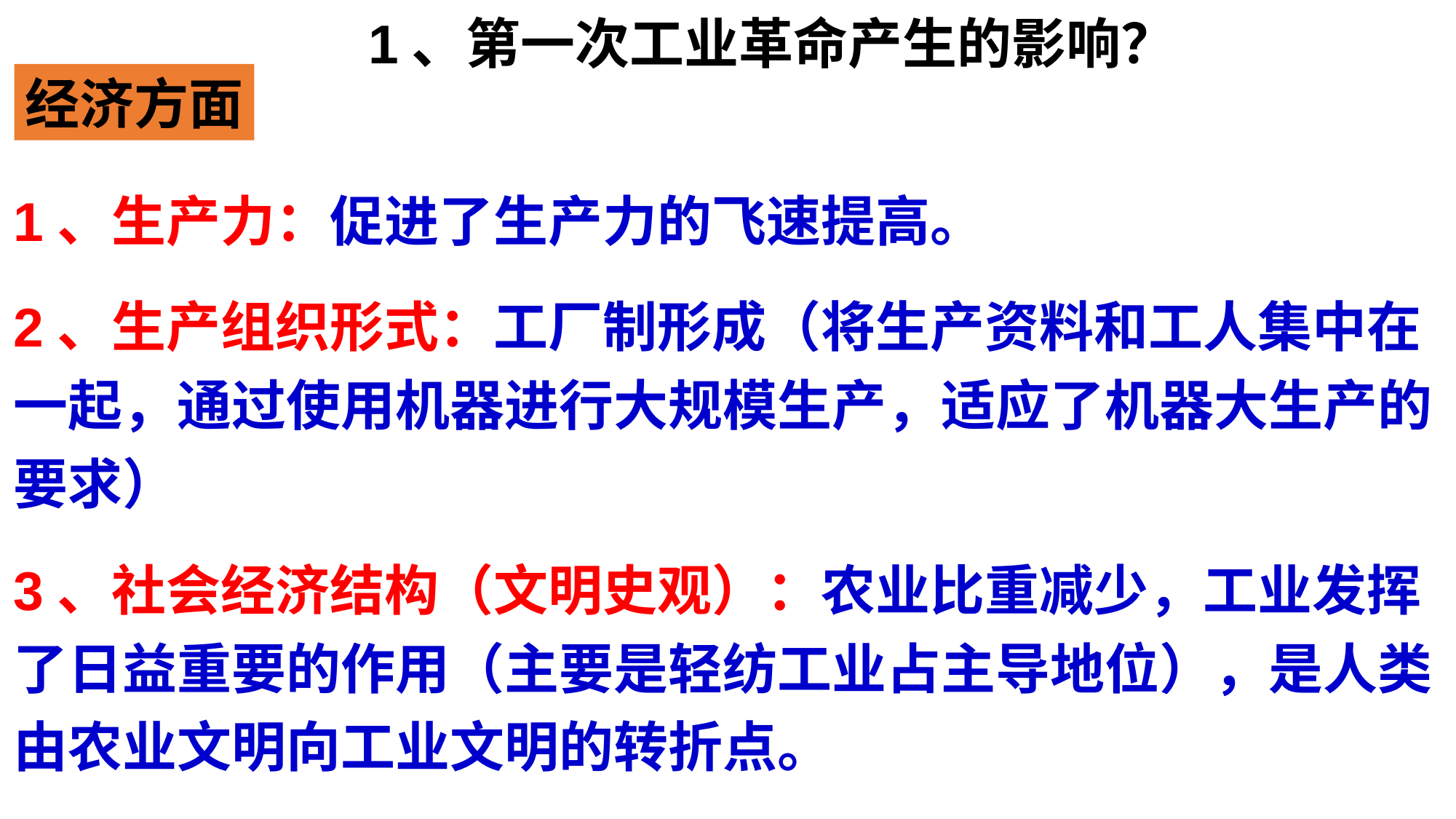

1、第一次工业革命产生的影响？
经济方面
1、生产力：促进了生产力的飞速提高。
2、生产组织形式：工厂制形成（将生产资料和工人集中在一起，通过使用机器进行大规模生产，适应了机器大生产的要求）
3、社会经济结构（文明史观）：农业比重减少，工业发挥了日益重要的作用（主要是轻纺工业占主导地位），是人类由农业文明向工业文明的转折点。